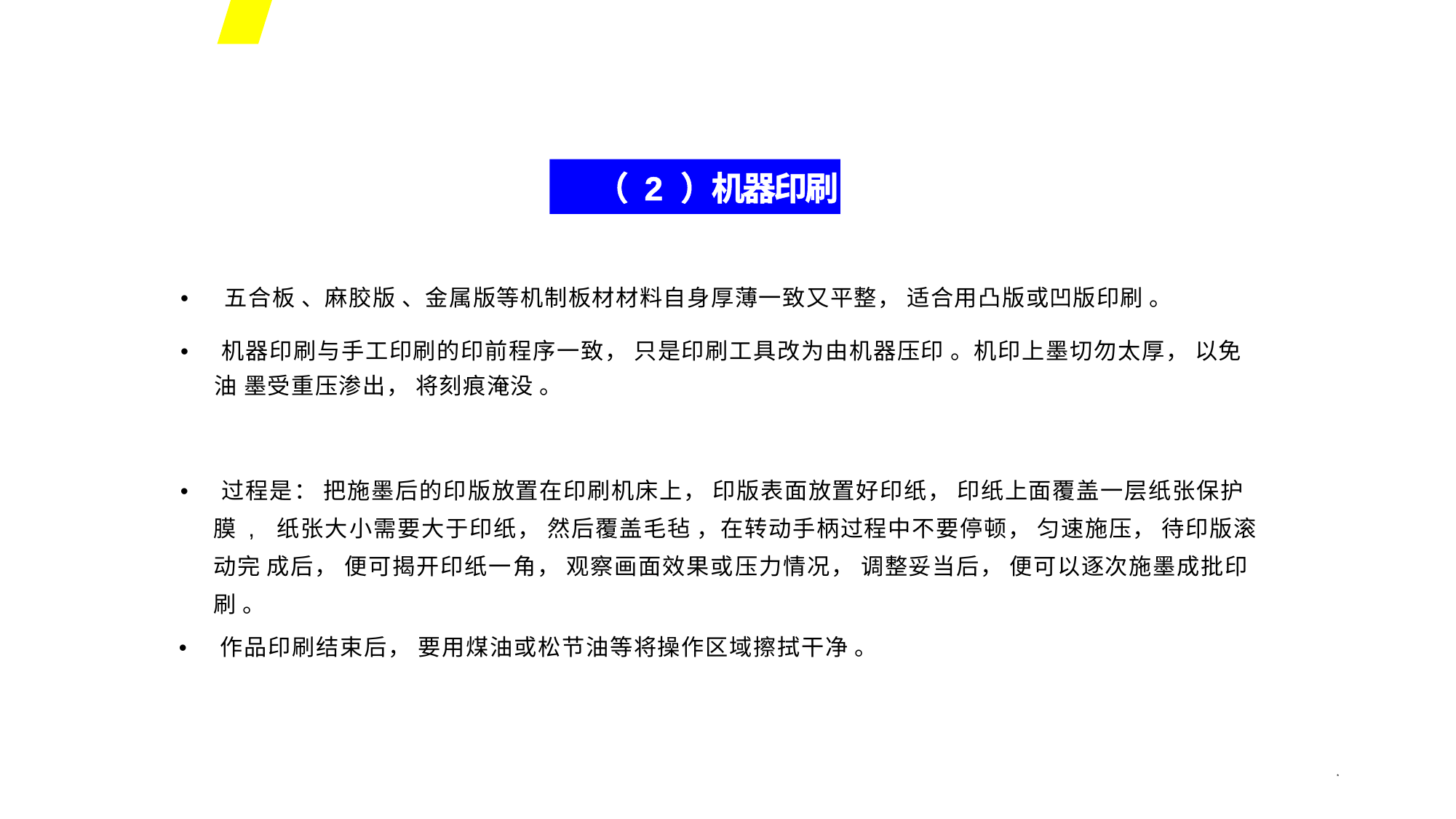

（ 2 ）机器印刷

•    五合板 、麻胶版 、金属版等机制板材材料自身厚薄一致又平整， 适合用凸版或凹版印刷 。
•    机器印刷与手工印刷的印前程序一致， 只是印刷工具改为由机器压印 。机印上墨切勿太厚， 以免油 墨受重压渗出， 将刻痕淹没 。

•    过程是： 把施墨后的印版放置在印刷机床上， 印版表面放置好印纸， 印纸上面覆盖一层纸张保护膜 ,  纸张大小需要大于印纸， 然后覆盖毛毡 ，在转动手柄过程中不要停顿， 匀速施压， 待印版滚动完 成后， 便可揭开印纸一角， 观察画面效果或压力情况， 调整妥当后， 便可以逐次施墨成批印刷 。

•    作品印刷结束后， 要用煤油或松节油等将操作区域擦拭干净 。

*